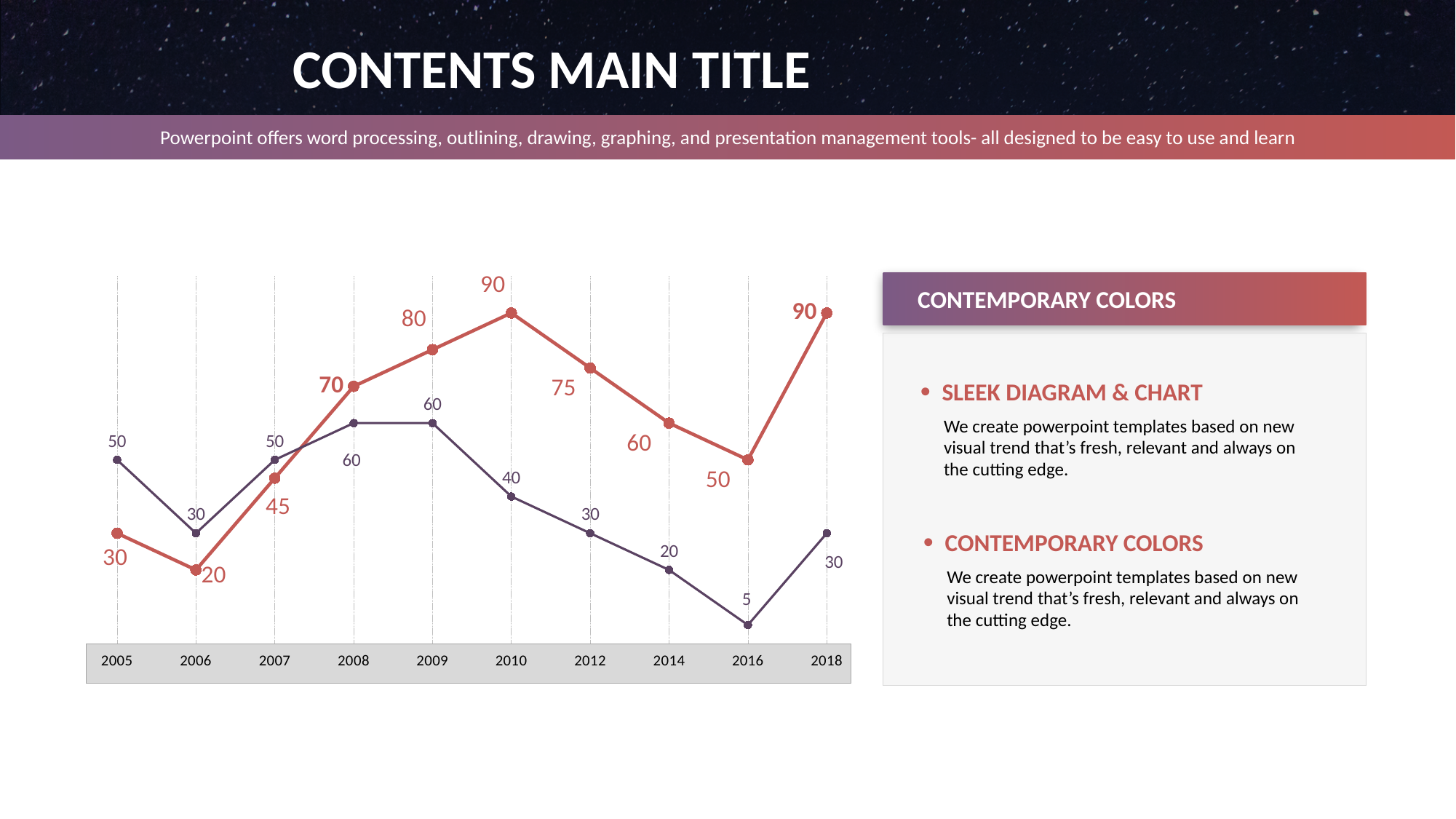

CONTENTS MAIN TITLE
Powerpoint offers word processing, outlining, drawing, graphing, and presentation management tools- all designed to be easy to use and learn

### Chart

| Category | 계열 1 | 계열2 |
|---|---|---|
| 2005 | 30.0 | 50.0 |
| 2006 | 20.0 | 30.0 |
| 2007 | 45.0 | 50.0 |
| 2008 | 70.0 | 60.0 |
| 2009 | 80.0 | 60.0 |
| 2010 | 90.0 | 40.0 |
| 2012 | 75.0 | 30.0 |
| 2014 | 60.0 | 20.0 |
| 2016 | 50.0 | 5.0 |
| 2018 | 90.0 | 30.0 |
CONTEMPORARY COLORS

SLEEK DIAGRAM & CHART
We create powerpoint templates based on new visual trend that’s fresh, relevant and always on the cutting edge.
CONTEMPORARY COLORS
We create powerpoint templates based on new visual trend that’s fresh, relevant and always on the cutting edge.